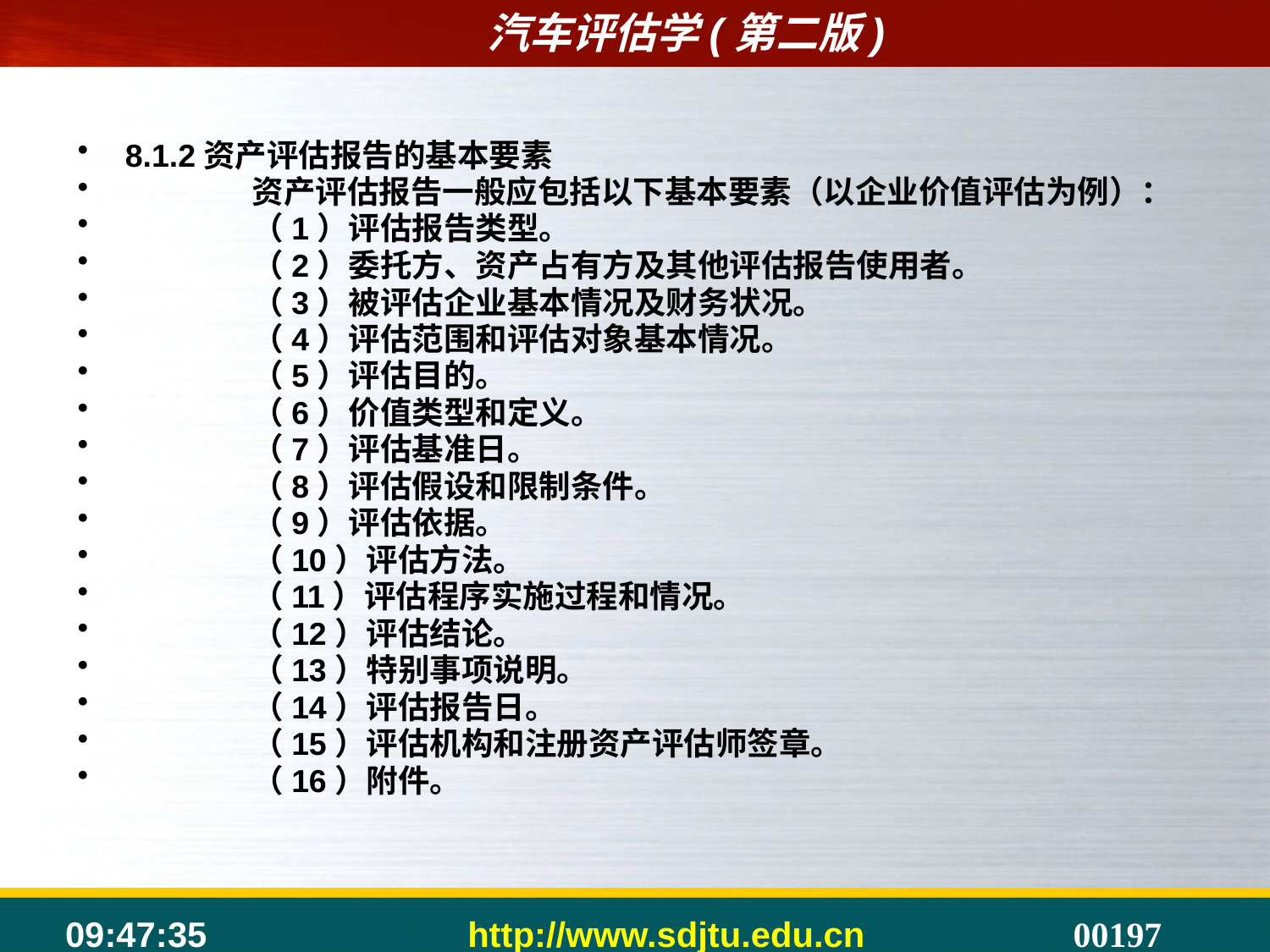

#
8.1.2资产评估报告的基本要素
	资产评估报告一般应包括以下基本要素（以企业价值评估为例）：
	（1）评估报告类型。
	（2）委托方、资产占有方及其他评估报告使用者。
	（3）被评估企业基本情况及财务状况。
	（4）评估范围和评估对象基本情况。
	（5）评估目的。
	（6）价值类型和定义。
	（7）评估基准日。
	（8）评估假设和限制条件。
	（9）评估依据。
	（10）评估方法。
	（11）评估程序实施过程和情况。
	（12）评估结论。
	（13）特别事项说明。
	（14）评估报告日。
	（15）评估机构和注册资产评估师签章。
	（16）附件。